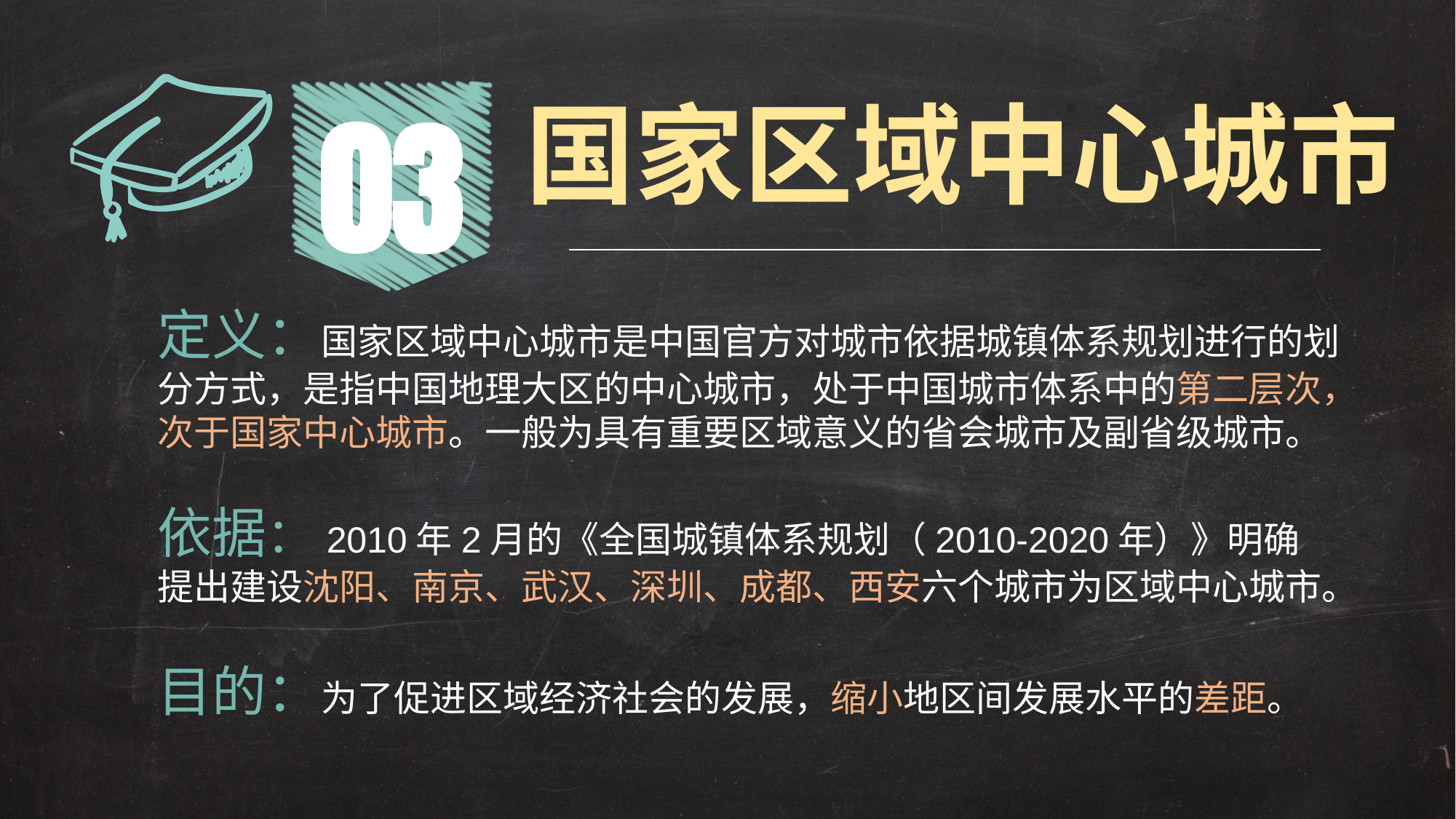

03
国家区域中心城市
定义：国家区域中心城市是中国官方对城市依据城镇体系规划进行的划分方式，是指中国地理大区的中心城市，处于中国城市体系中的第二层次，次于国家中心城市。一般为具有重要区域意义的省会城市及副省级城市。
依据：2010年2月的《全国城镇体系规划（2010-2020年）》明确提出建设沈阳、南京、武汉、深圳、成都、西安六个城市为区域中心城市。
目的：为了促进区域经济社会的发展，缩小地区间发展水平的差距。